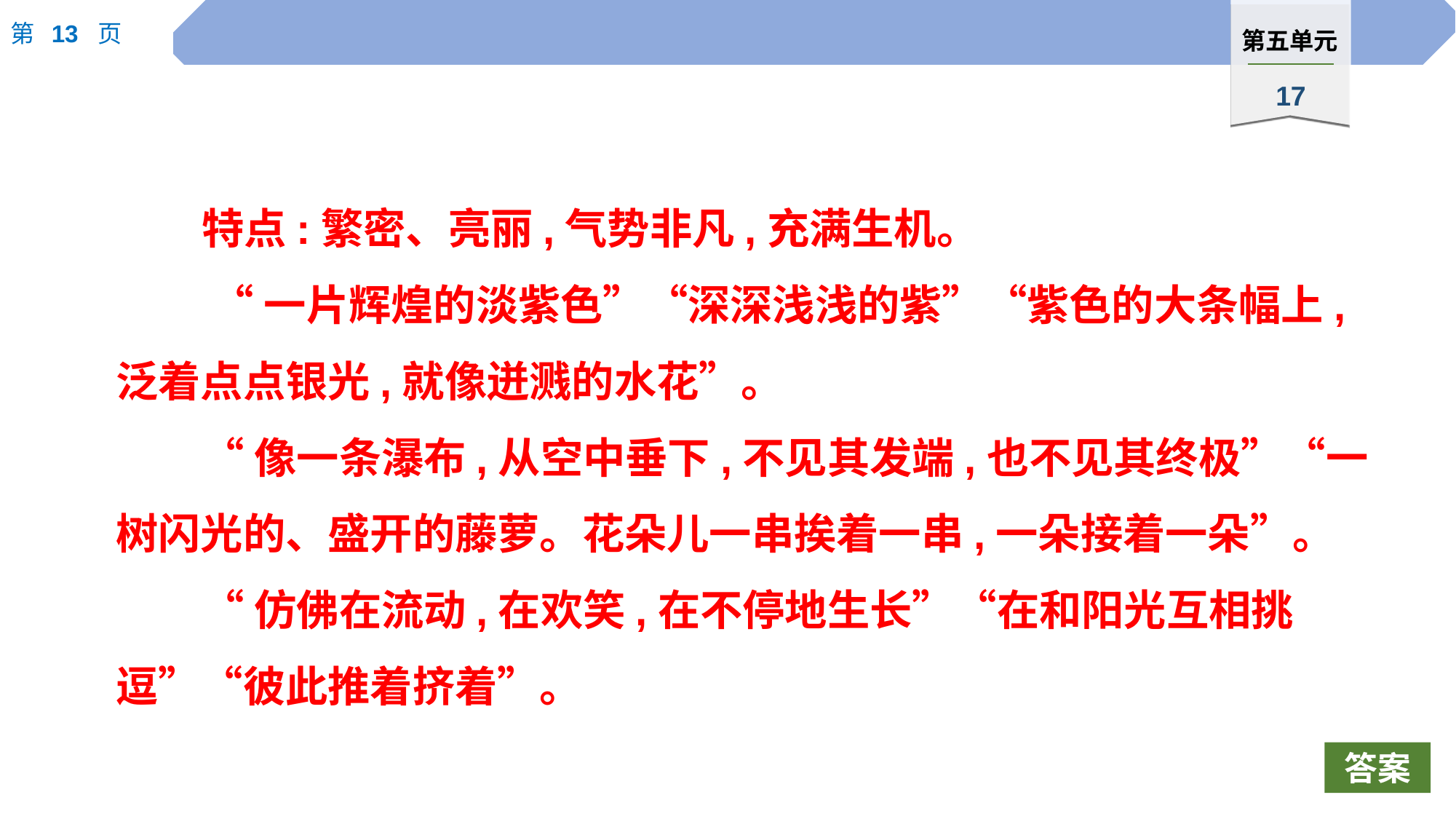

特点:繁密、亮丽,气势非凡,充满生机。
 “一片辉煌的淡紫色”“深深浅浅的紫”“紫色的大条幅上,泛着点点银光,就像迸溅的水花”。
“像一条瀑布,从空中垂下,不见其发端,也不见其终极”“一树闪光的、盛开的藤萝。花朵儿一串挨着一串,一朵接着一朵”。
“仿佛在流动,在欢笑,在不停地生长”“在和阳光互相挑逗”“彼此推着挤着”。
答案